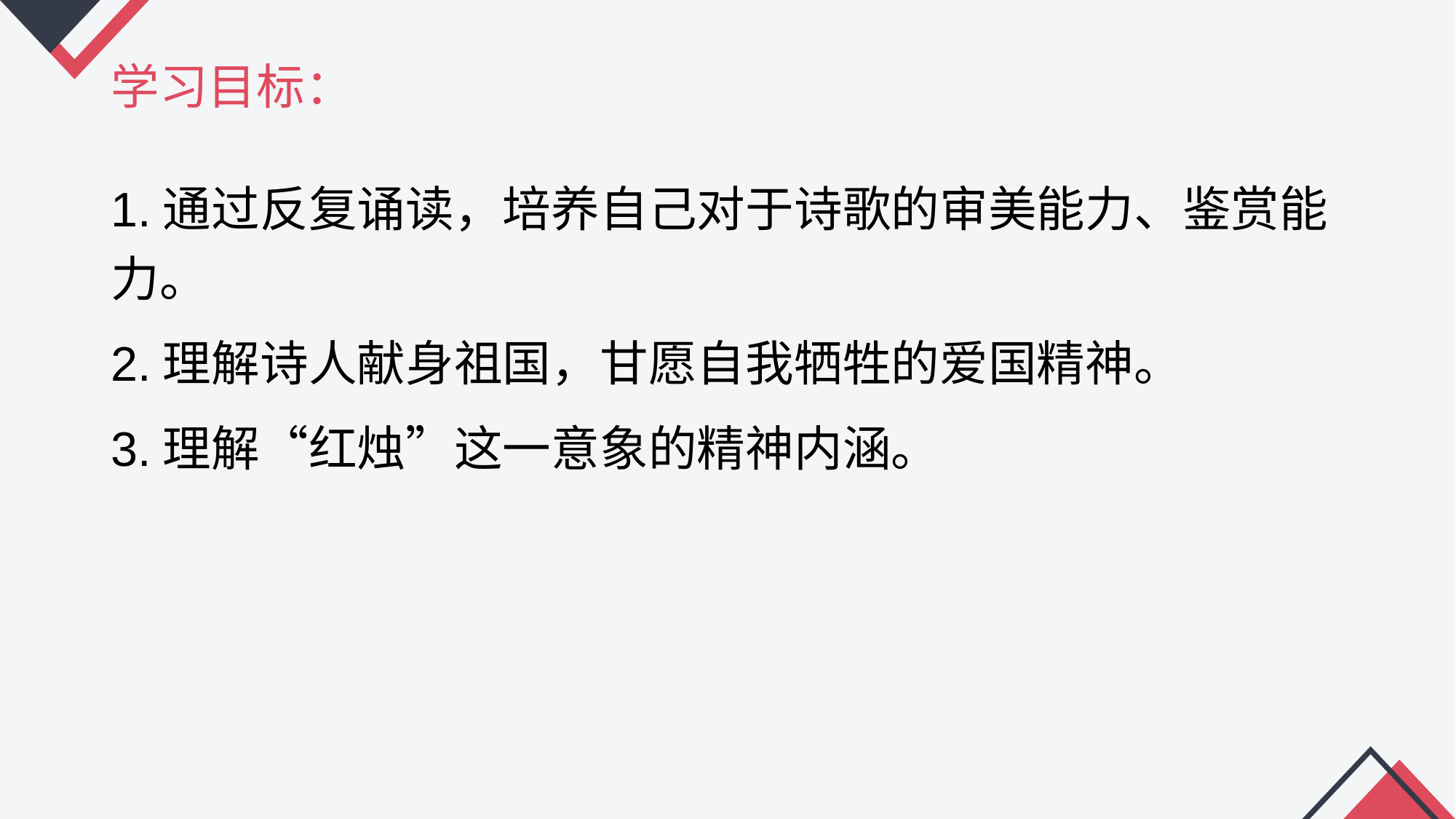

# 学习目标：
1.通过反复诵读，培养自己对于诗歌的审美能力、鉴赏能力。
2.理解诗人献身祖国，甘愿自我牺牲的爱国精神。
3.理解“红烛”这一意象的精神内涵。